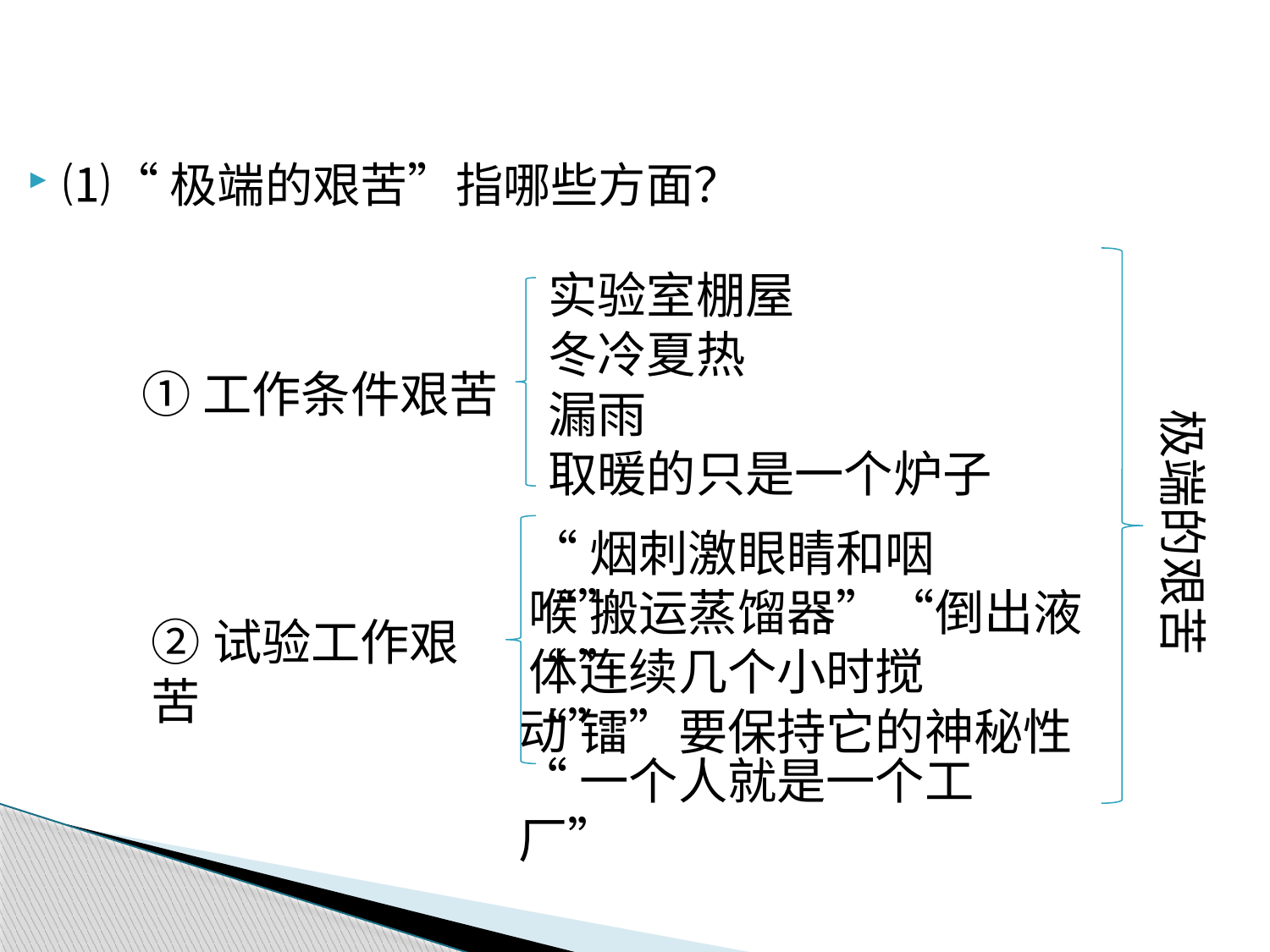

⑴“极端的艰苦”指哪些方面？

实验室棚屋

冬冷夏热
①工作条件艰苦
漏雨
极端的艰苦
取暖的只是一个炉子

“烟刺激眼睛和咽喉”
“搬运蒸馏器”“倒出液体”
②试验工作艰苦
“连续几个小时搅动”
“镭”要保持它的神秘性
“一个人就是一个工厂”